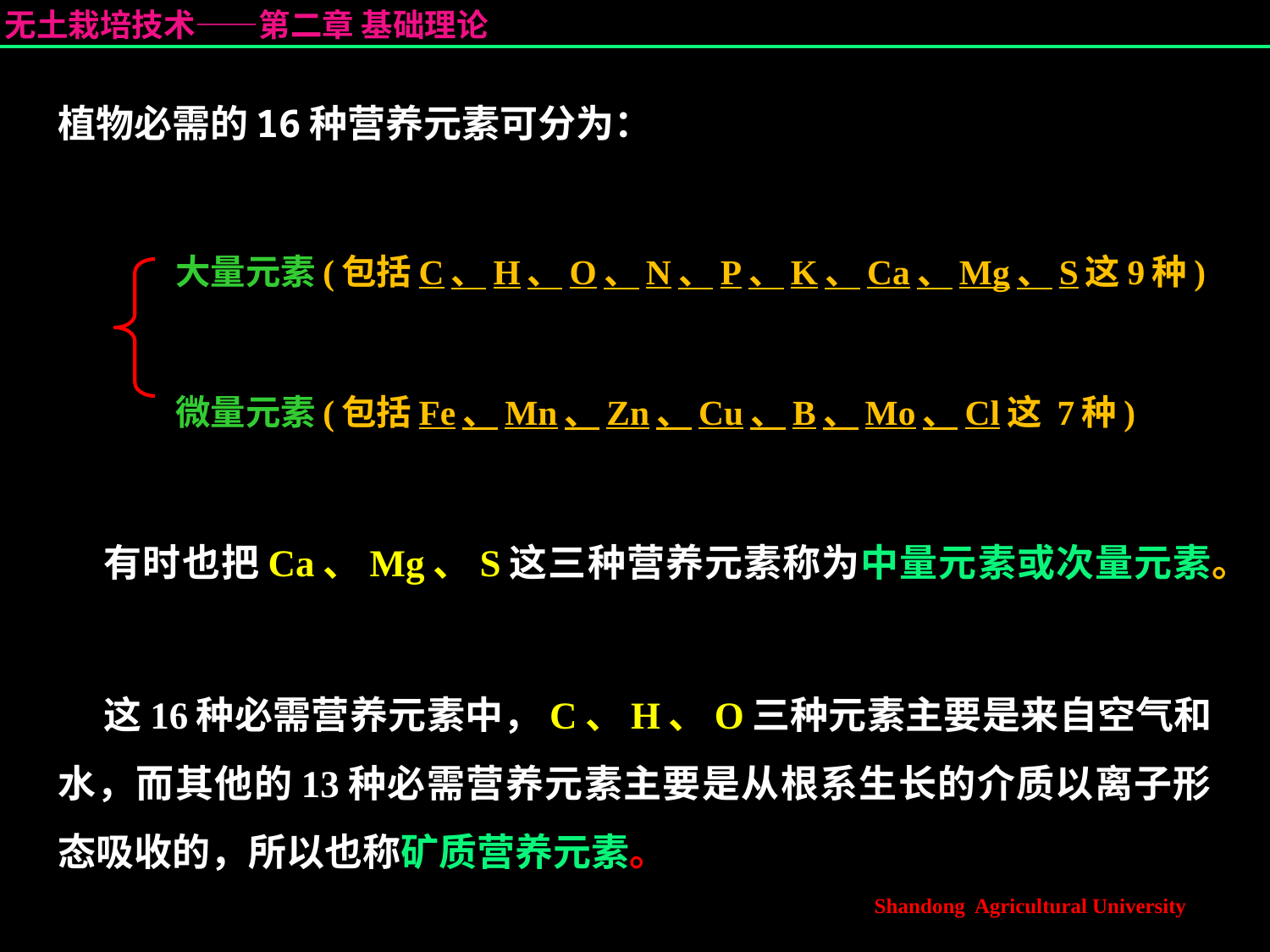

植物必需的16种营养元素可分为：

        大量元素(包括C、H、O、N、P、K、Ca、Mg、S这9种)

        微量元素(包括Fe、Mn、Zn、Cu、B、Mo、Cl这 7种)

有时也把Ca、Mg、S这三种营养元素称为中量元素或次量元素。

这16种必需营养元素中，C、H、O三种元素主要是来自空气和水，而其他的13种必需营养元素主要是从根系生长的介质以离子形态吸收的，所以也称矿质营养元素。